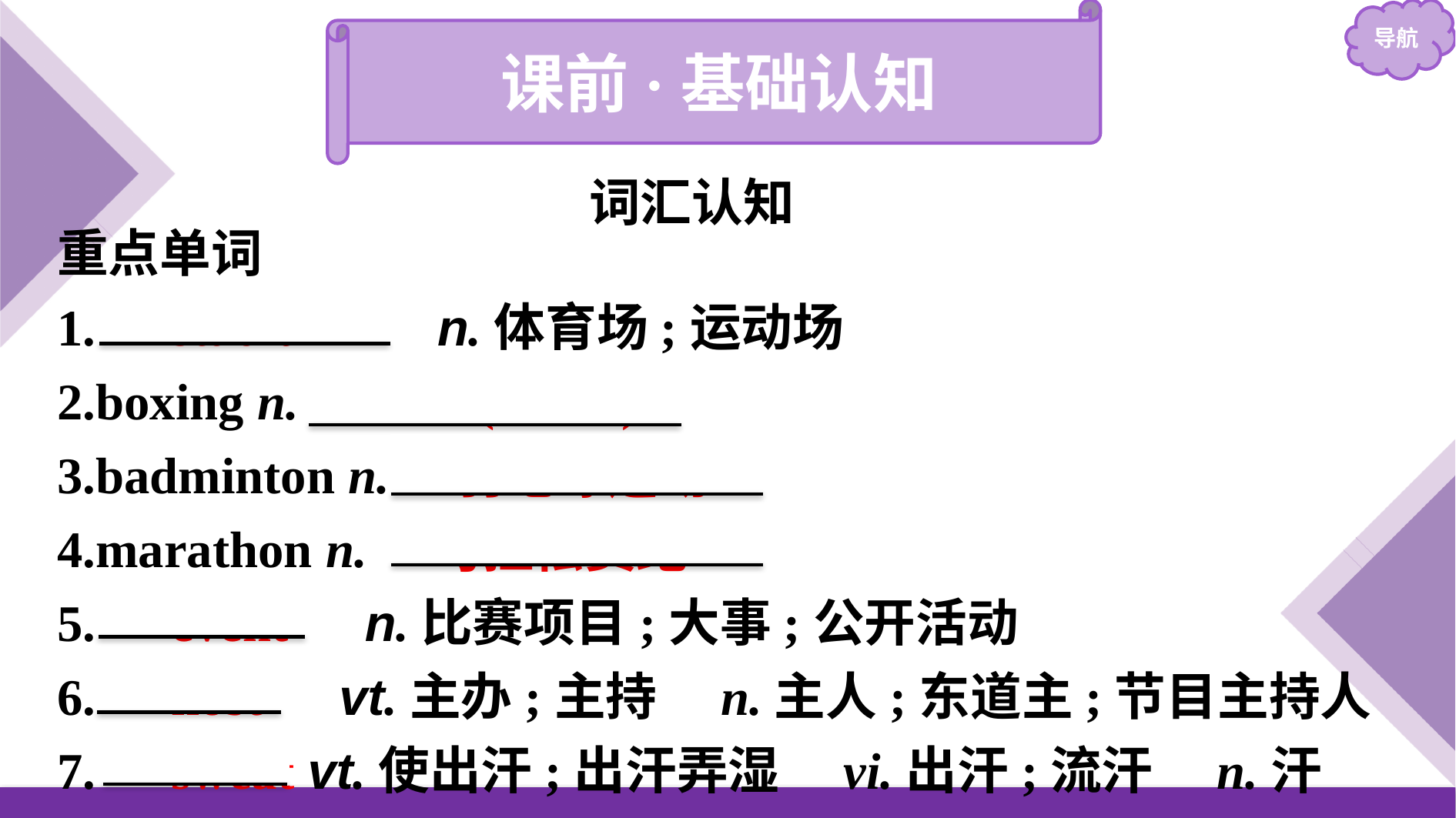

课前·基础认知
词汇认知
重点单词
1.　stadium　 n.体育场;运动场
2.boxing n.　拳击(运动)
3.badminton n.　羽毛球运动
4.marathon n.　马拉松赛跑
5.　event　n.比赛项目;大事;公开活动
6.　host　vt.主办;主持　n.主人;东道主;节目主持人
7.　sweat vt.使出汗;出汗弄湿　vi.出汗;流汗　n.汗水;出汗